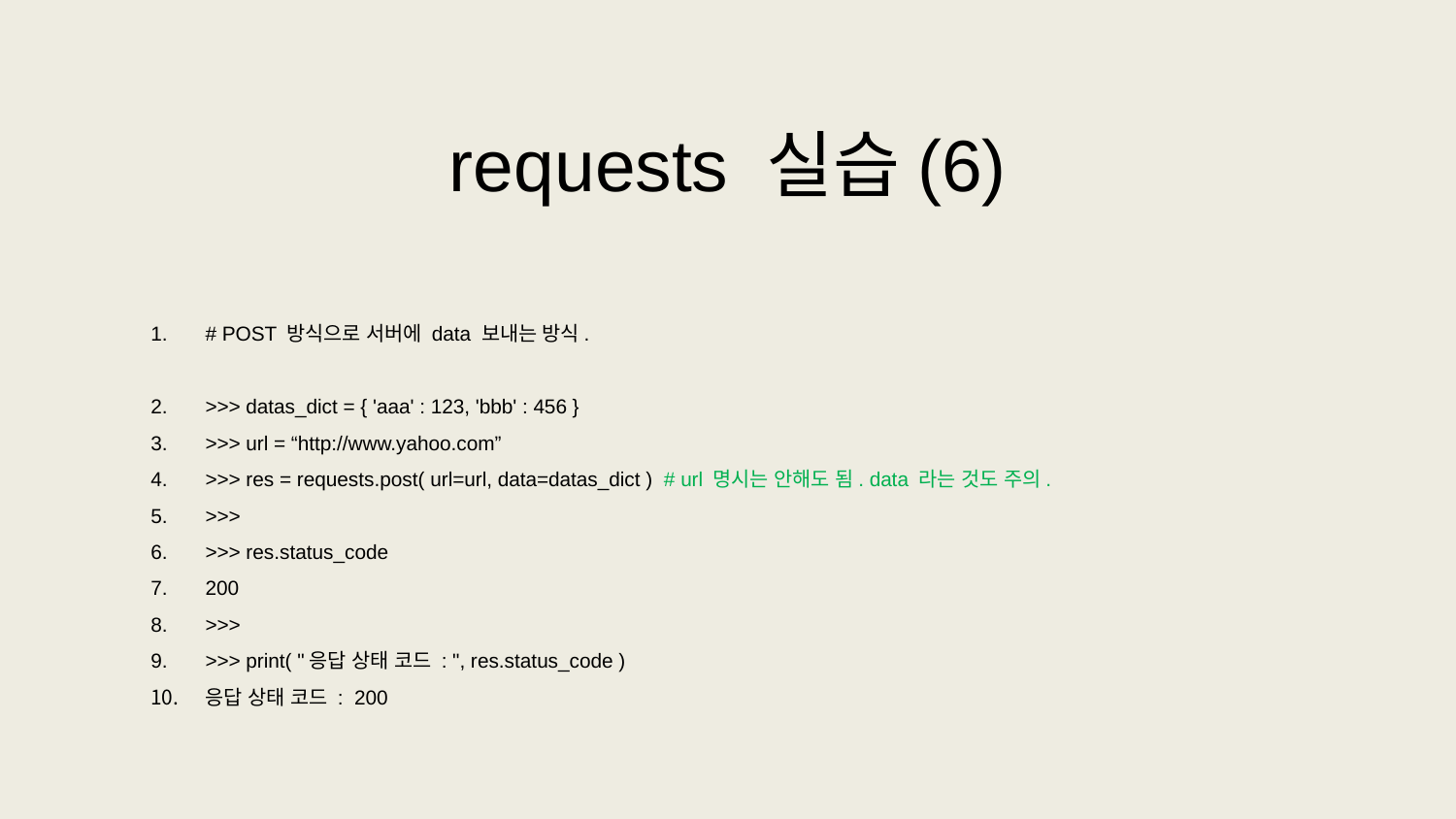

requests 실습(6)
# POST 방식으로 서버에 data 보내는 방식.

>>> datas_dict = { 'aaa' : 123, 'bbb' : 456 }
>>> url = “http://www.yahoo.com”
>>> res = requests.post( url=url, data=datas_dict )  # url 명시는 안해도 됨. data 라는 것도 주의.
>>>
>>> res.status_code
200
>>>
>>> print( "응답 상태 코드 : ", res.status_code )
응답 상태 코드 :  200